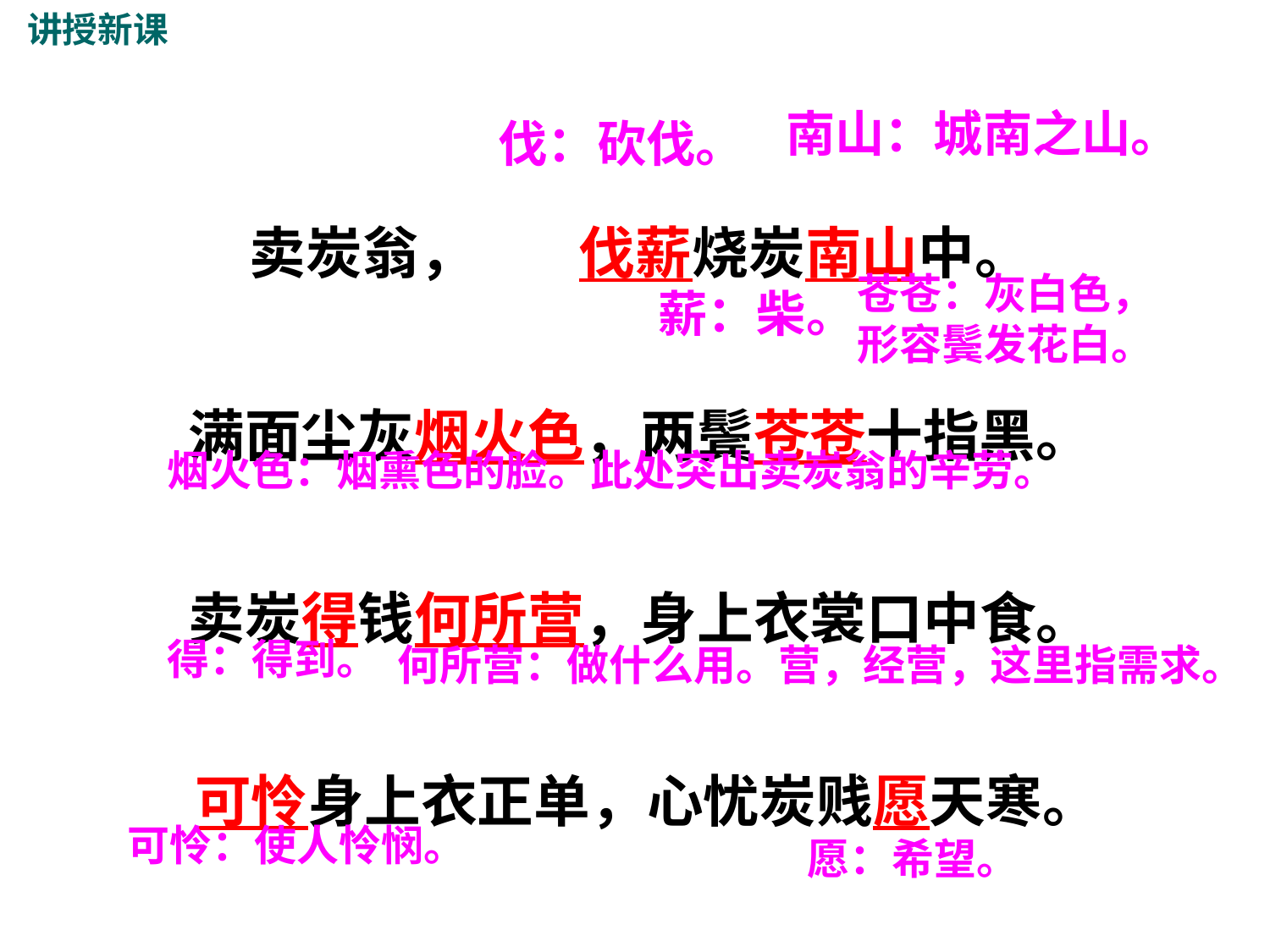

讲授新课
卖炭翁，        伐薪烧炭南山中。  
满面尘灰烟火色，两鬓苍苍十指黑。  
卖炭得钱何所营，身上衣裳口中食。  
可怜身上衣正单，心忧炭贱愿天寒。
南山：城南之山。
伐：砍伐。
苍苍：灰白色，形容鬓发花白。
薪：柴。
烟火色：烟熏色的脸。此处突出卖炭翁的辛劳。
得：得到。
何所营：做什么用。营，经营，这里指需求。
可怜：使人怜悯。
愿：希望。